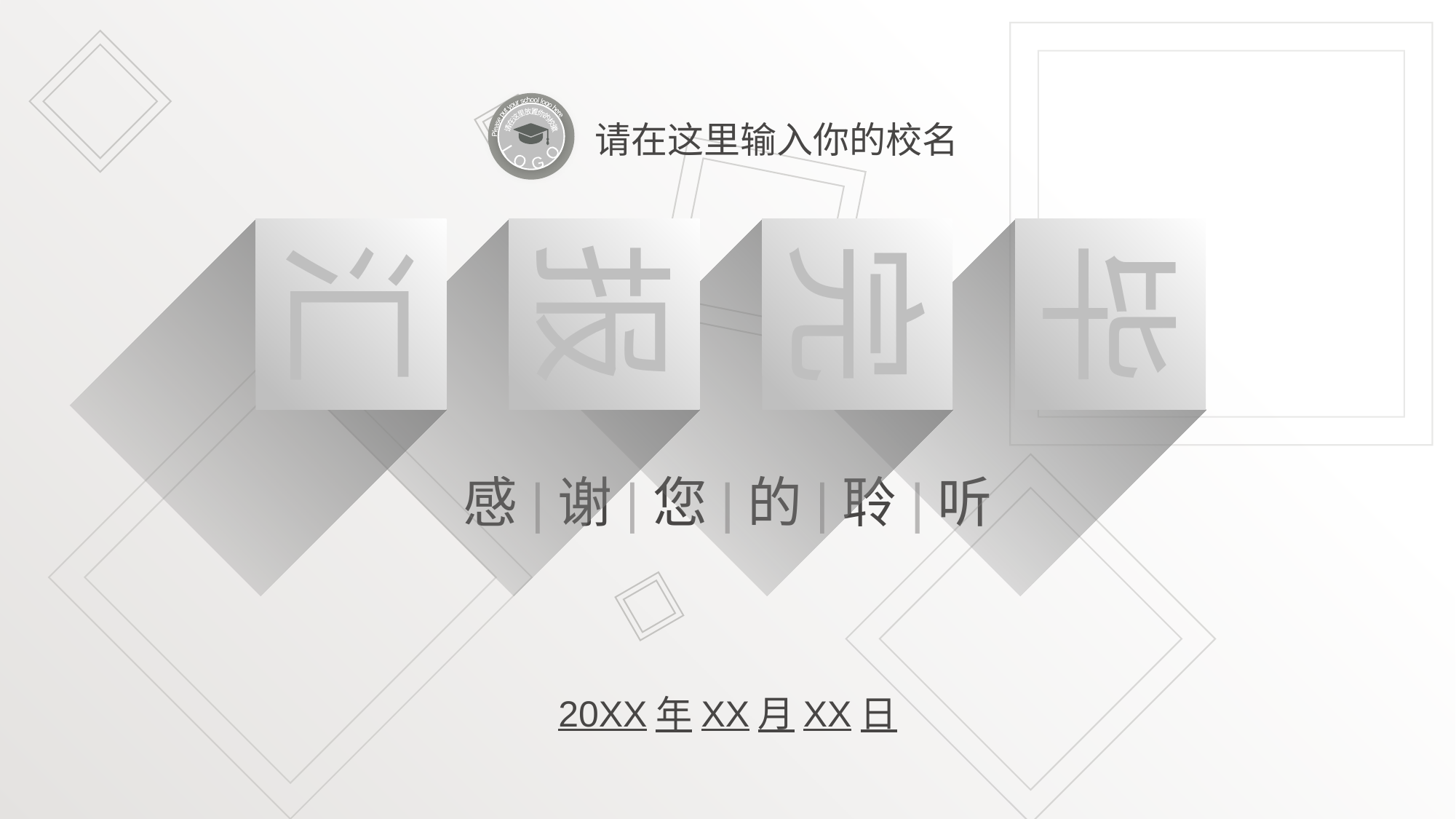

Please put your school logo here

L O G O
请在这里放置你的校徽

请在这里输入你的校名

汇
报
完
毕

感|谢|您|的|聆|听

20XX年XX月XX日